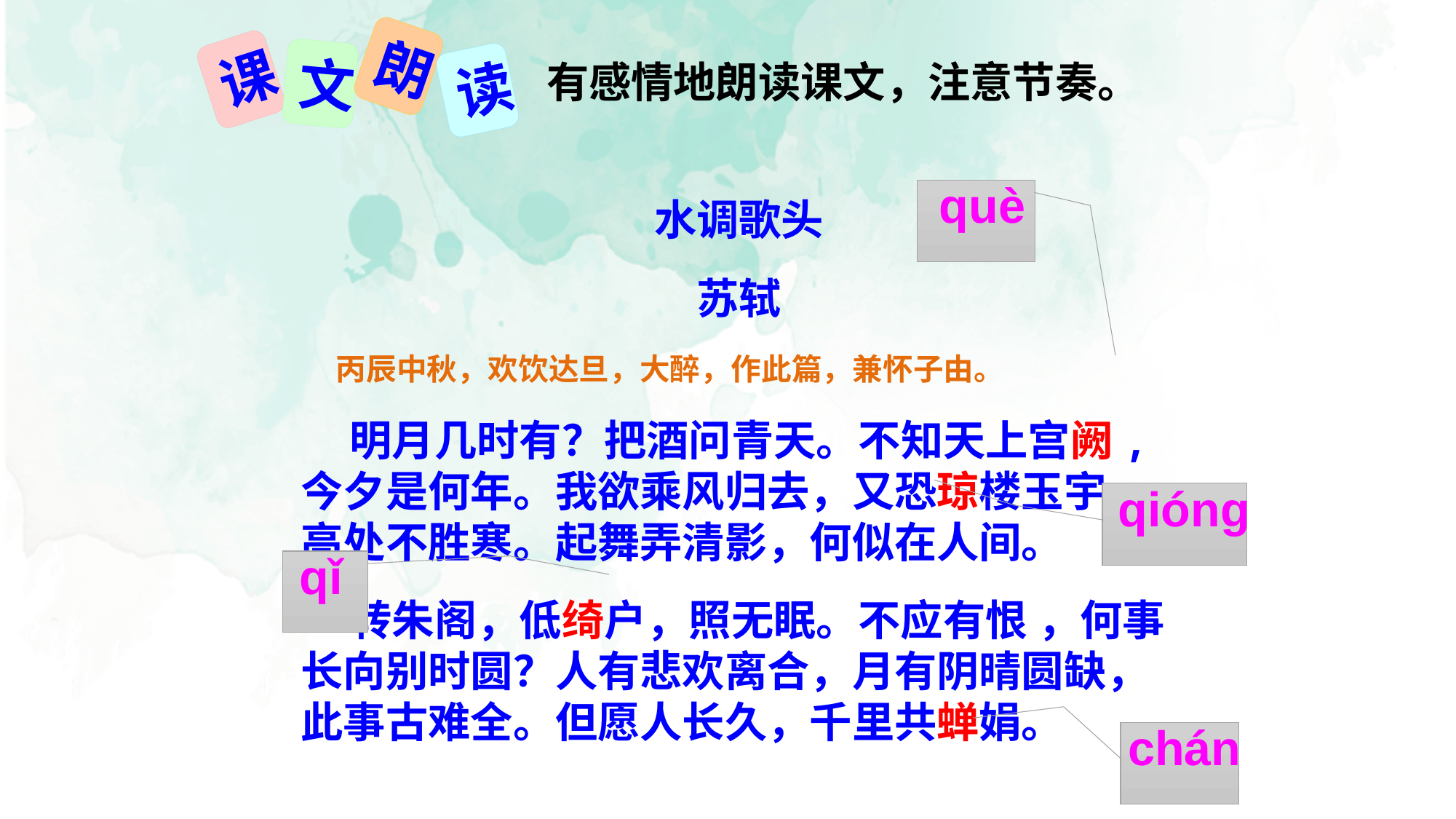

朗
课
文
读
有感情地朗读课文，注意节奏。
què

水调歌头
苏轼
    丙辰中秋，欢饮达旦，大醉，作此篇，兼怀子由。
    明月几时有？把酒问青天。不知天上宫阙,今夕是何年。我欲乘风归去，又恐琼楼玉宇，高处不胜寒。起舞弄清影，何似在人间。
    转朱阁，低绮户，照无眠。不应有恨 ，何事长向别时圆？人有悲欢离合，月有阴晴圆缺，此事古难全。但愿人长久，千里共蝉娟。
qióng

qǐ

chán